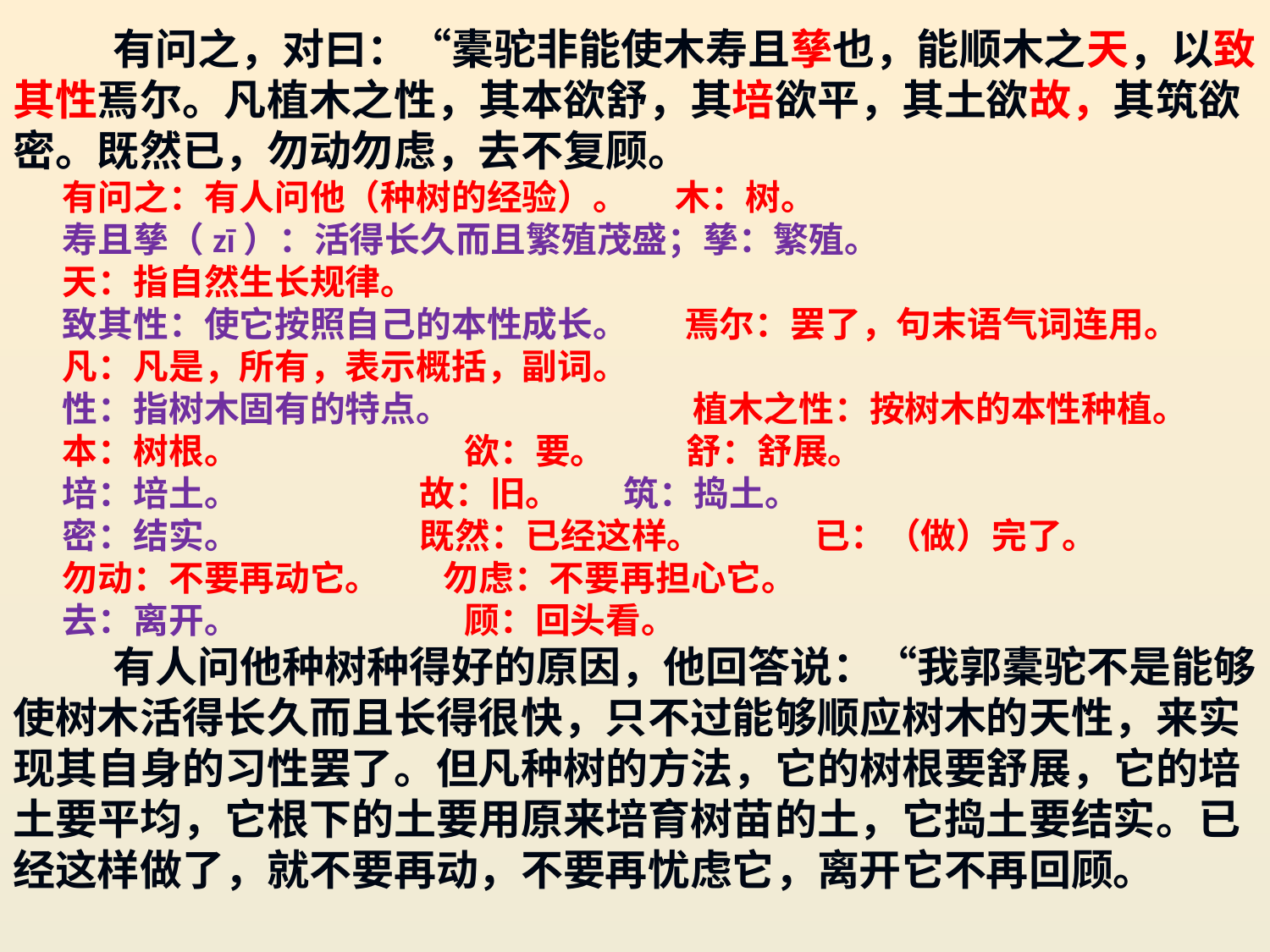

有问之，对曰：“橐驼非能使木寿且孳也，能顺木之天，以致其性焉尔。凡植木之性，其本欲舒，其培欲平，其土欲故，其筑欲密。既然已，勿动勿虑，去不复顾。
有问之：有人问他（种树的经验）。      木：树。
寿且孳（zī）：活得长久而且繁殖茂盛；孳：繁殖。
天：指自然生长规律。
致其性：使它按照自己的本性成长。       焉尔：罢了，句末语气词连用。
凡：凡是，所有，表示概括，副词。
性：指树木固有的特点。                              植木之性：按树木的本性种植。
本：树根。                            欲：要。          舒：舒展。
培：培土。                       故：旧。        筑：捣土。
密：结实。                       既然：已经这样。              已：（做）完了。
勿动：不要再动它。        勿虑：不要再担心它。
去：离开。                            顾：回头看。
有人问他种树种得好的原因，他回答说：“我郭橐驼不是能够使树木活得长久而且长得很快，只不过能够顺应树木的天性，来实现其自身的习性罢了。但凡种树的方法，它的树根要舒展，它的培土要平均，它根下的土要用原来培育树苗的土，它捣土要结实。已经这样做了，就不要再动，不要再忧虑它，离开它不再回顾。